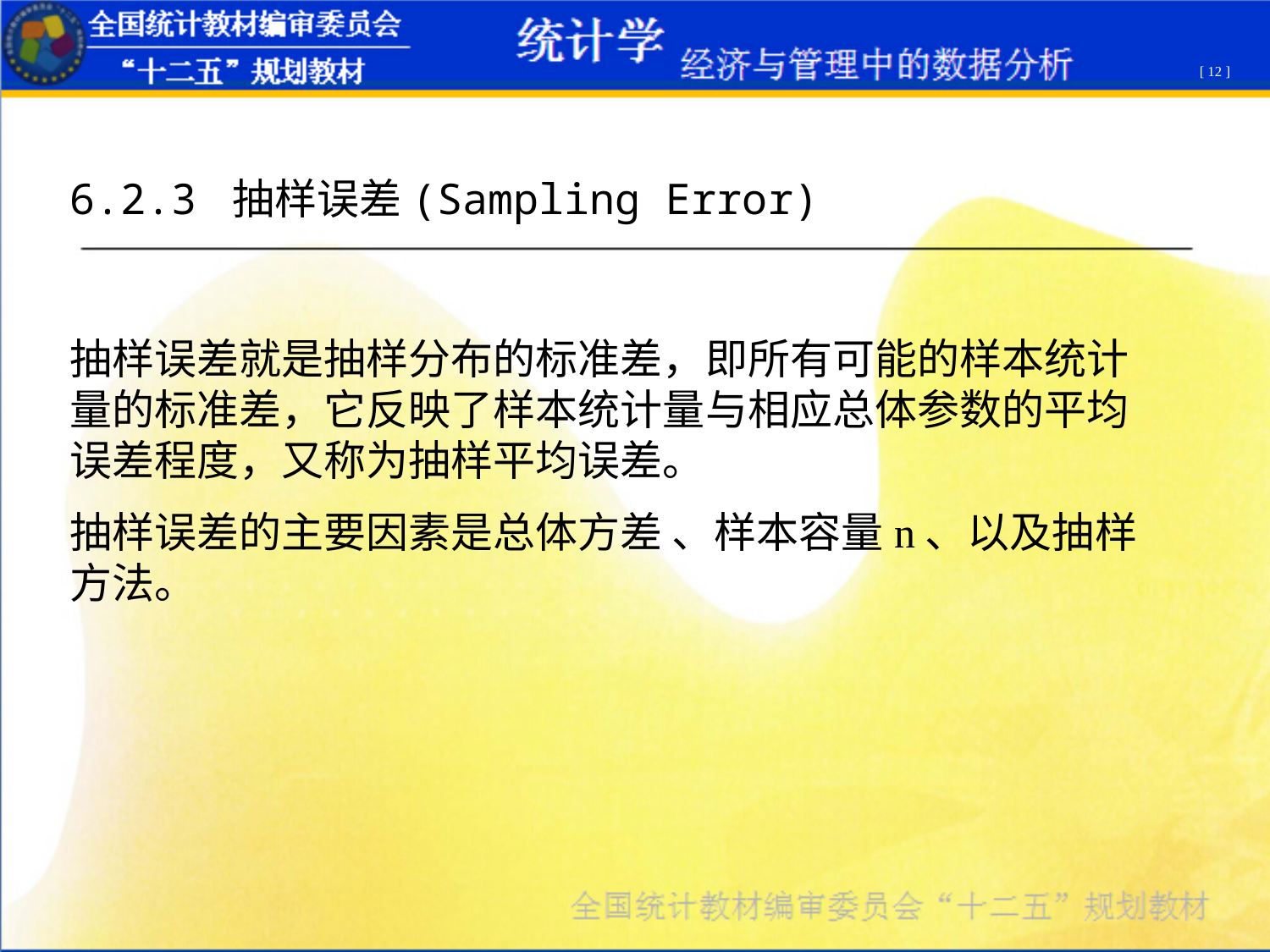

[ 12 ]
6.2.3 抽样误差(Sampling Error)
抽样误差就是抽样分布的标准差，即所有可能的样本统计量的标准差，它反映了样本统计量与相应总体参数的平均误差程度，又称为抽样平均误差。
抽样误差的主要因素是总体方差 、样本容量n、以及抽样方法。